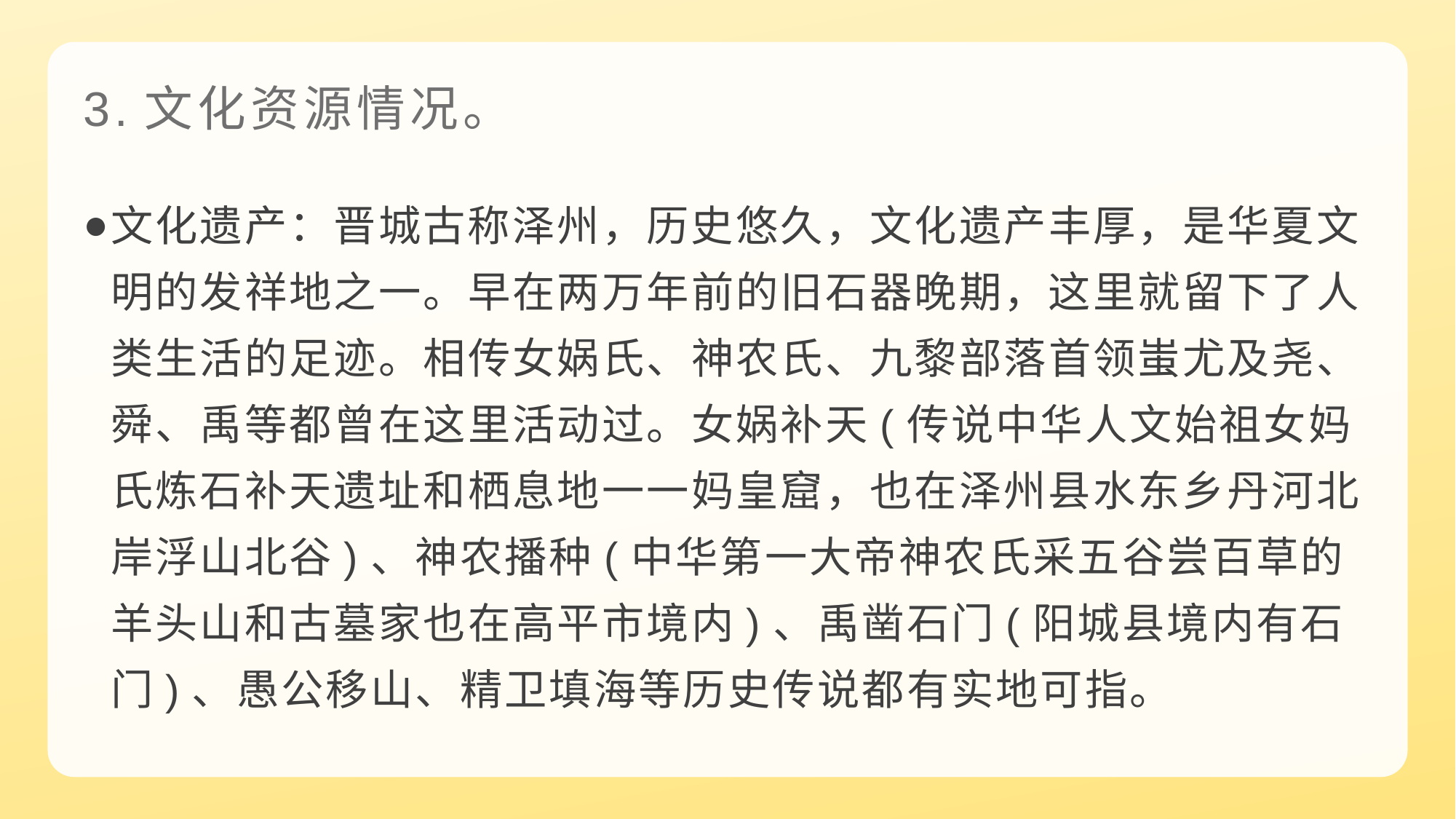

3.文化资源情况。
文化遗产：晋城古称泽州，历史悠久，文化遗产丰厚，是华夏文明的发祥地之一。早在两万年前的旧石器晚期，这里就留下了人类生活的足迹。相传女娲氏、神农氏、九黎部落首领蚩尤及尧、舜、禹等都曾在这里活动过。女娲补天(传说中华人文始祖女妈氏炼石补天遗址和栖息地一一妈皇窟，也在泽州县水东乡丹河北岸浮山北谷)、神农播种(中华第一大帝神农氏采五谷尝百草的羊头山和古墓家也在高平市境内)、禹凿石门(阳城县境内有石门)、愚公移山、精卫填海等历史传说都有实地可指。